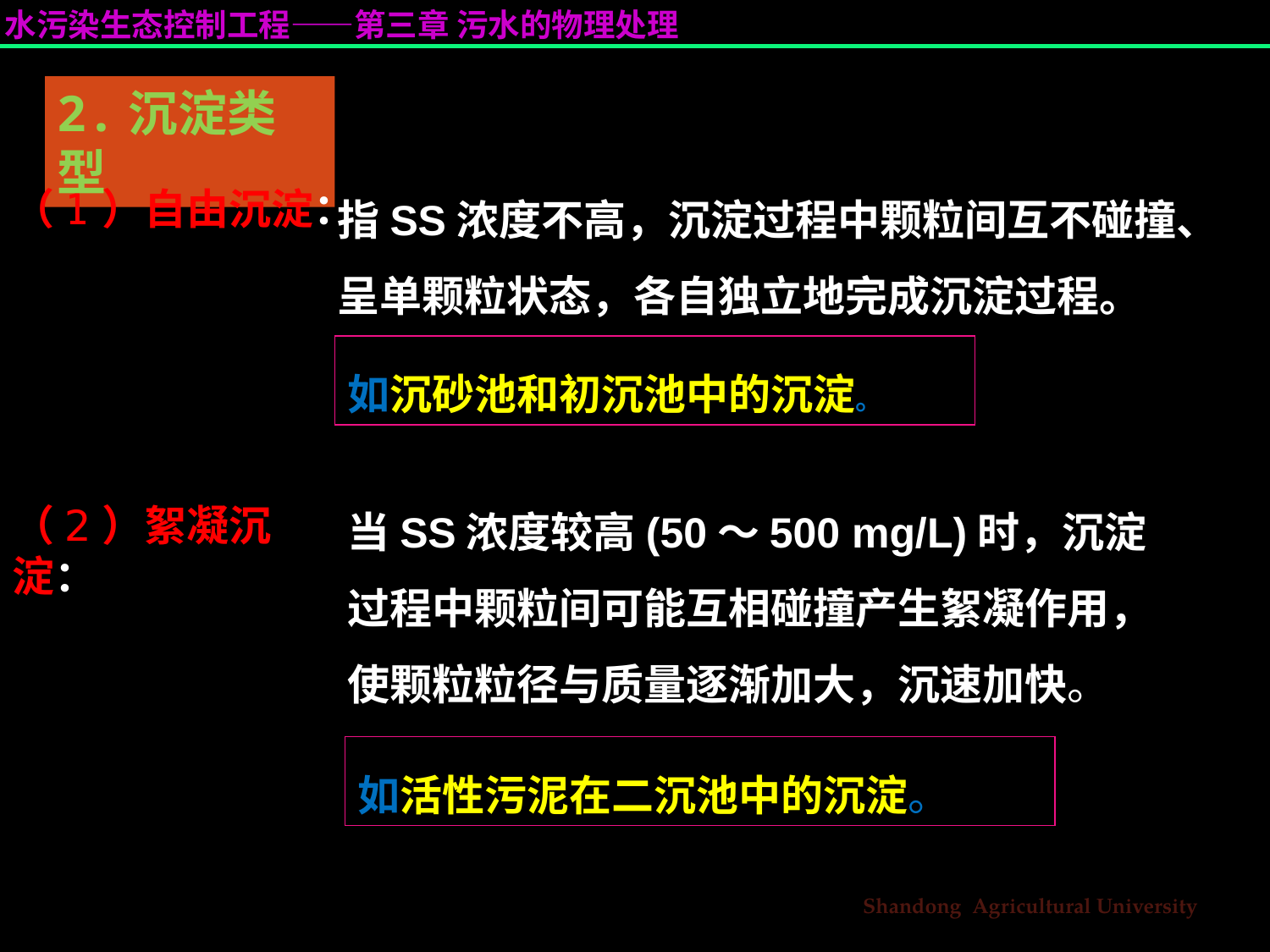

2.沉淀类型
指SS浓度不高，沉淀过程中颗粒间互不碰撞、呈单颗粒状态，各自独立地完成沉淀过程。
（1）自由沉淀：
如沉砂池和初沉池中的沉淀。
当SS浓度较高(50～500 mg/L)时，沉淀过程中颗粒间可能互相碰撞产生絮凝作用，使颗粒粒径与质量逐渐加大，沉速加快。
（2）絮凝沉淀：
如活性污泥在二沉池中的沉淀。